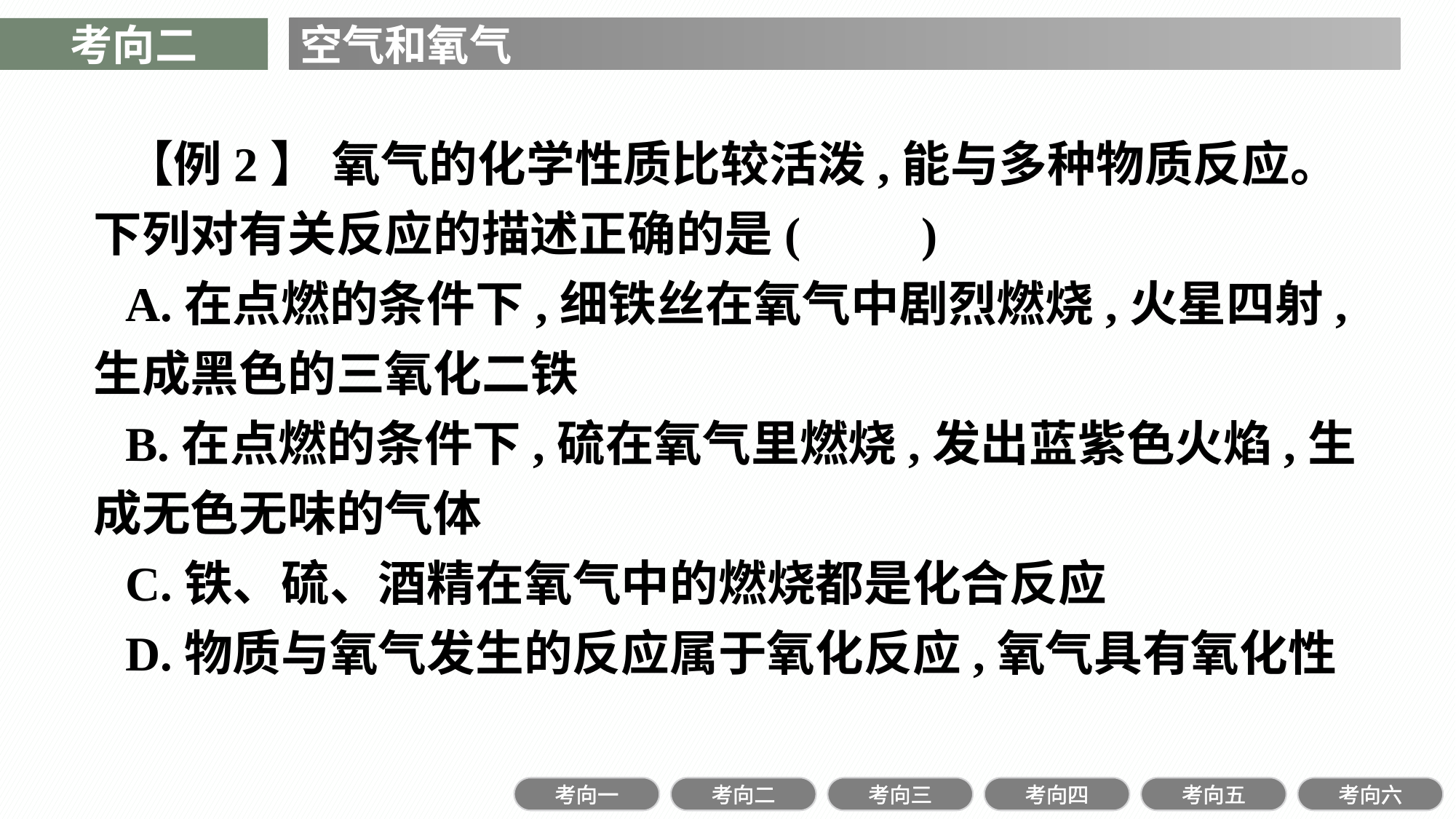

考向二
空气和氧气

【例2】 氧气的化学性质比较活泼,能与多种物质反应。下列对有关反应的描述正确的是(　　)
A.在点燃的条件下,细铁丝在氧气中剧烈燃烧,火星四射,生成黑色的三氧化二铁
B.在点燃的条件下,硫在氧气里燃烧,发出蓝紫色火焰,生成无色无味的气体
C.铁、硫、酒精在氧气中的燃烧都是化合反应
D.物质与氧气发生的反应属于氧化反应,氧气具有氧化性